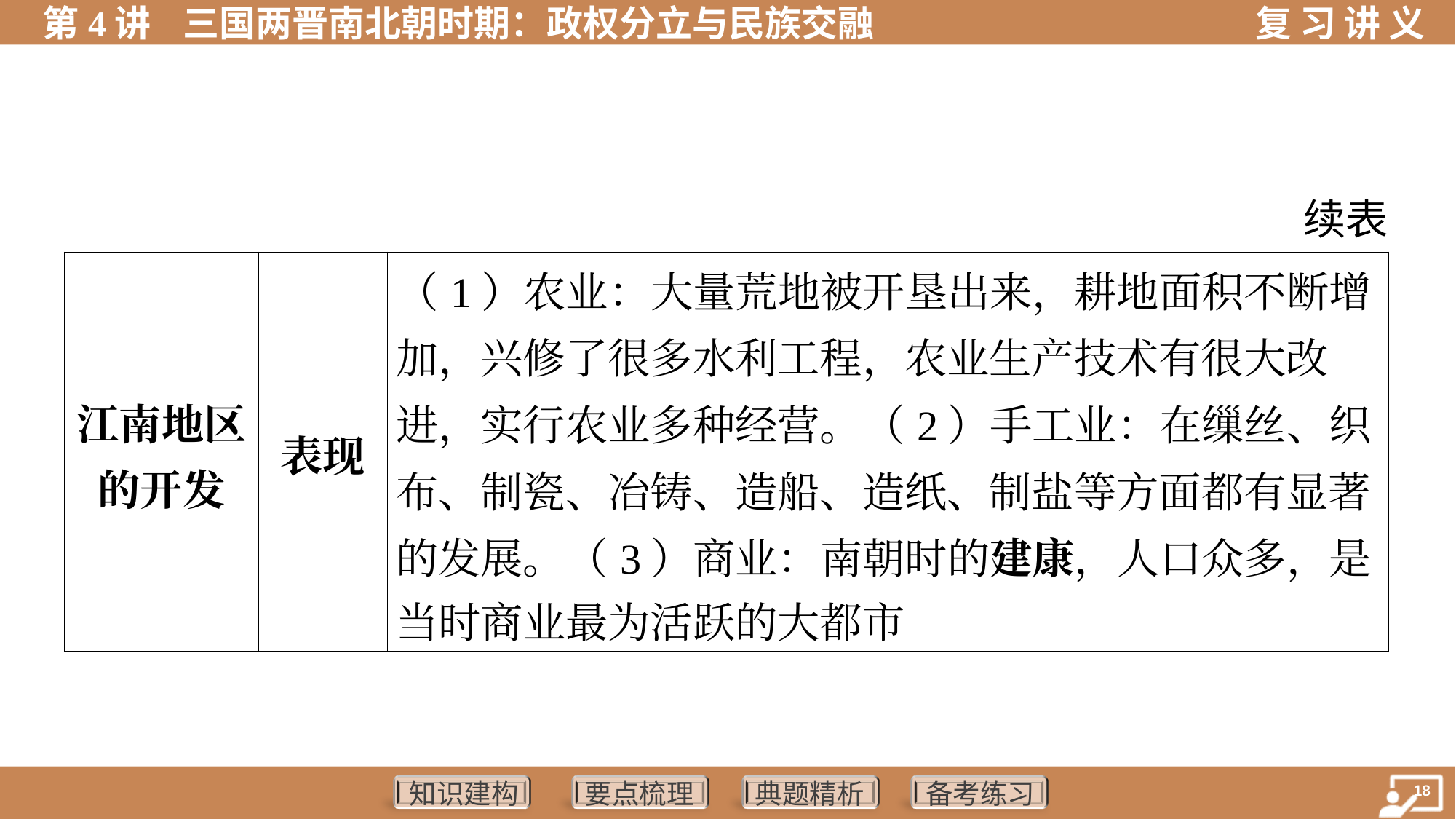

续表
| 江南地区 的开发 | 表现 | （1）农业：大量荒地被开垦出来，耕地面积不断增 加，兴修了很多水利工程，农业生产技术有很大改 进，实行农业多种经营。（2）手工业：在缫丝、织 布、制瓷、冶铸、造船、造纸、制盐等方面都有显著 的发展。（3）商业：南朝时的建康，人口众多，是 当时商业最为活跃的大都市 |
| --- | --- | --- |